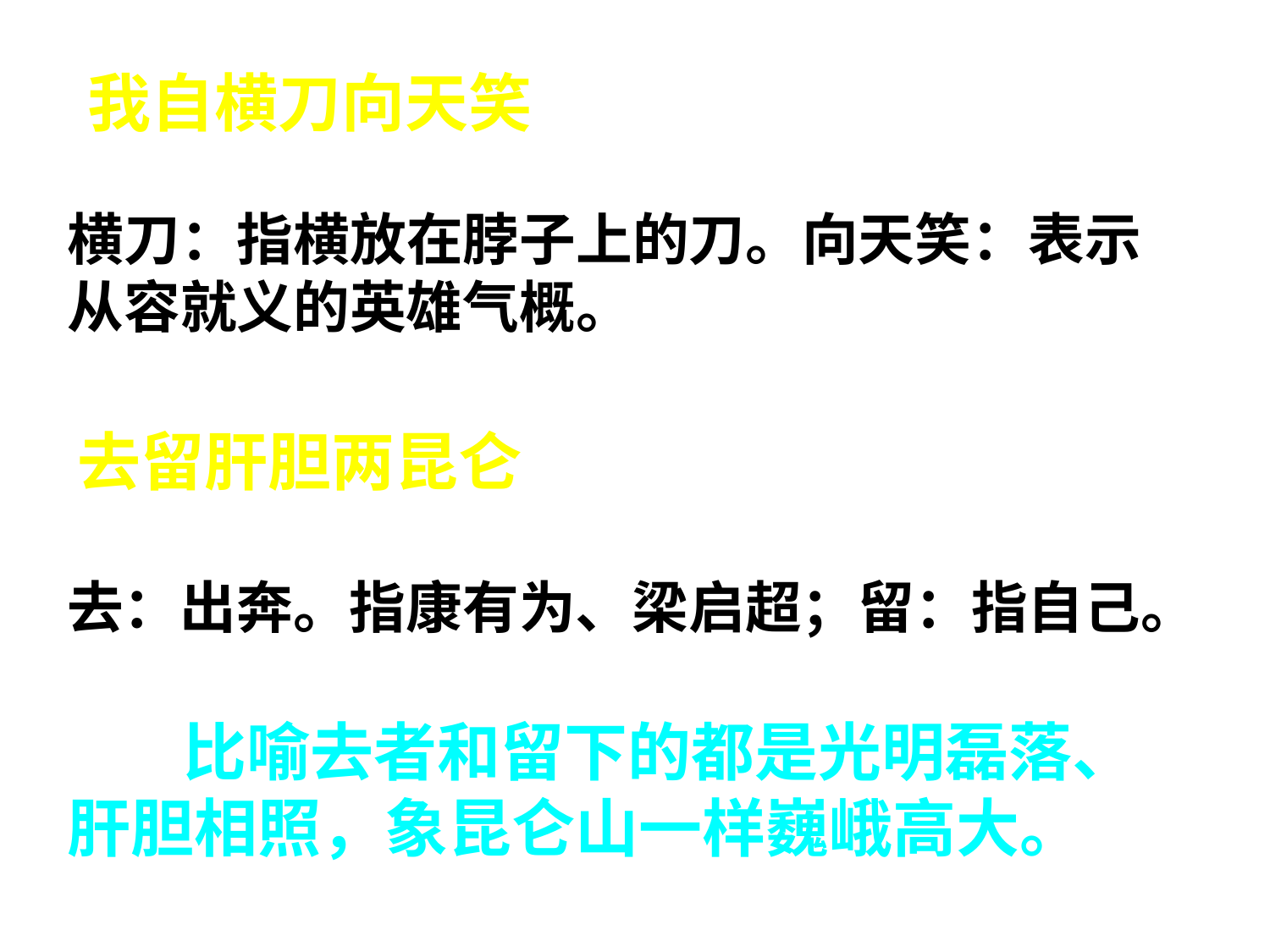

我自横刀向天笑
横刀：指横放在脖子上的刀。向天笑：表示从容就义的英雄气概。
去留肝胆两昆仑
去：出奔。指康有为、梁启超；留：指自己。
       比喻去者和留下的都是光明磊落、肝胆相照，象昆仑山一样巍峨高大。